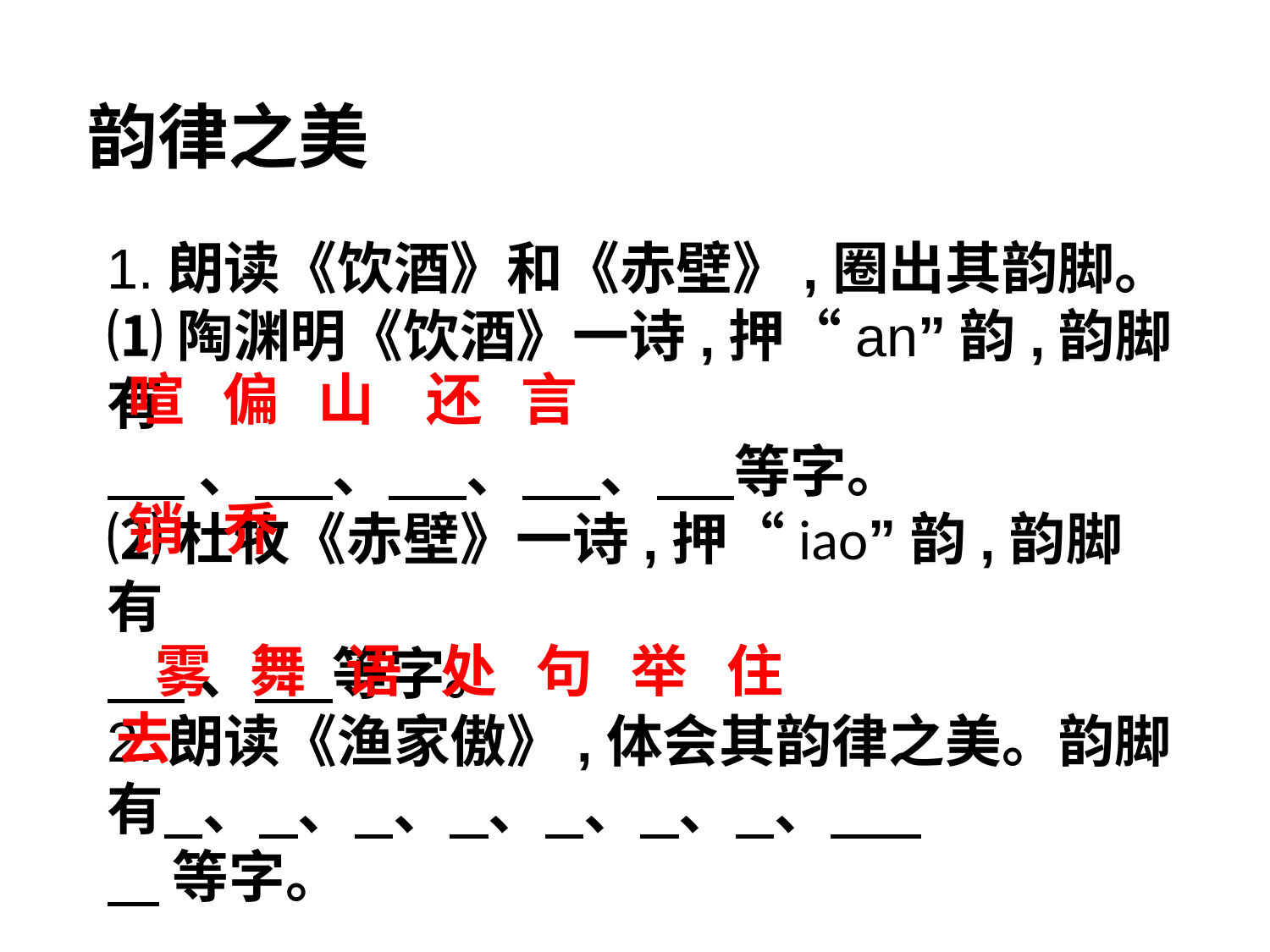

韵律之美
1.朗读《饮酒》和《赤壁》,圈出其韵脚。
⑴陶渊明《饮酒》一诗,押“an”韵,韵脚有
      、      、      、      、      等字。
⑵杜牧《赤壁》一诗,押“iao”韵,韵脚有
      、      等字。
2.朗读《渔家傲》,体会其韵律之美。韵脚有   、   、   、   、   、   、   、
    等字。
喧   偏   山    还   言
销   乔
  雾   舞   语   处   句   举   住
去